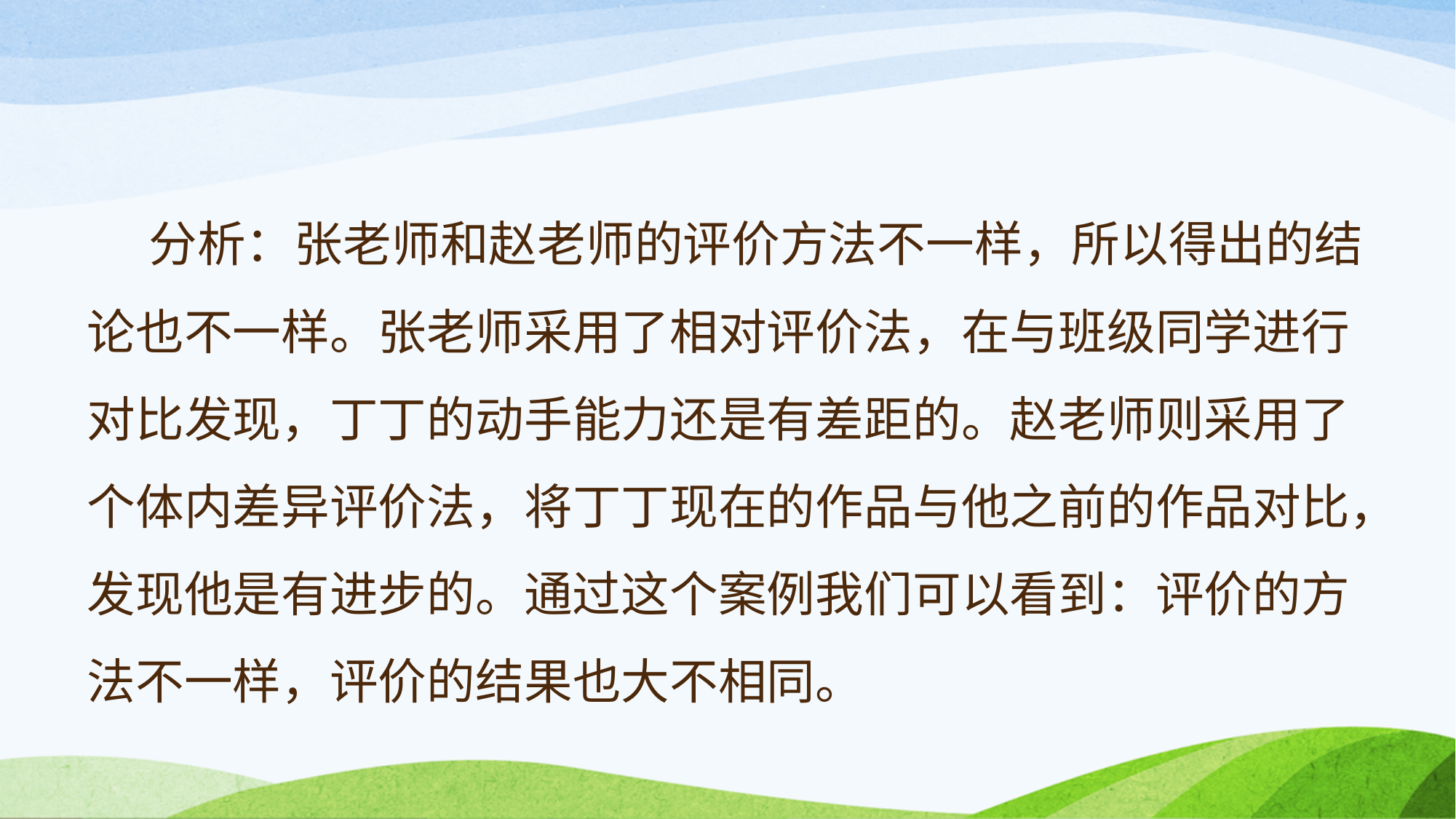

# 分析：张老师和赵老师的评价方法不一样，所以得出的结论也不一样。张老师采用了相对评价法，在与班级同学进行对比发现，丁丁的动手能力还是有差距的。赵老师则采用了个体内差异评价法，将丁丁现在的作品与他之前的作品对比，发现他是有进步的。通过这个案例我们可以看到：评价的方法不一样，评价的结果也大不相同。